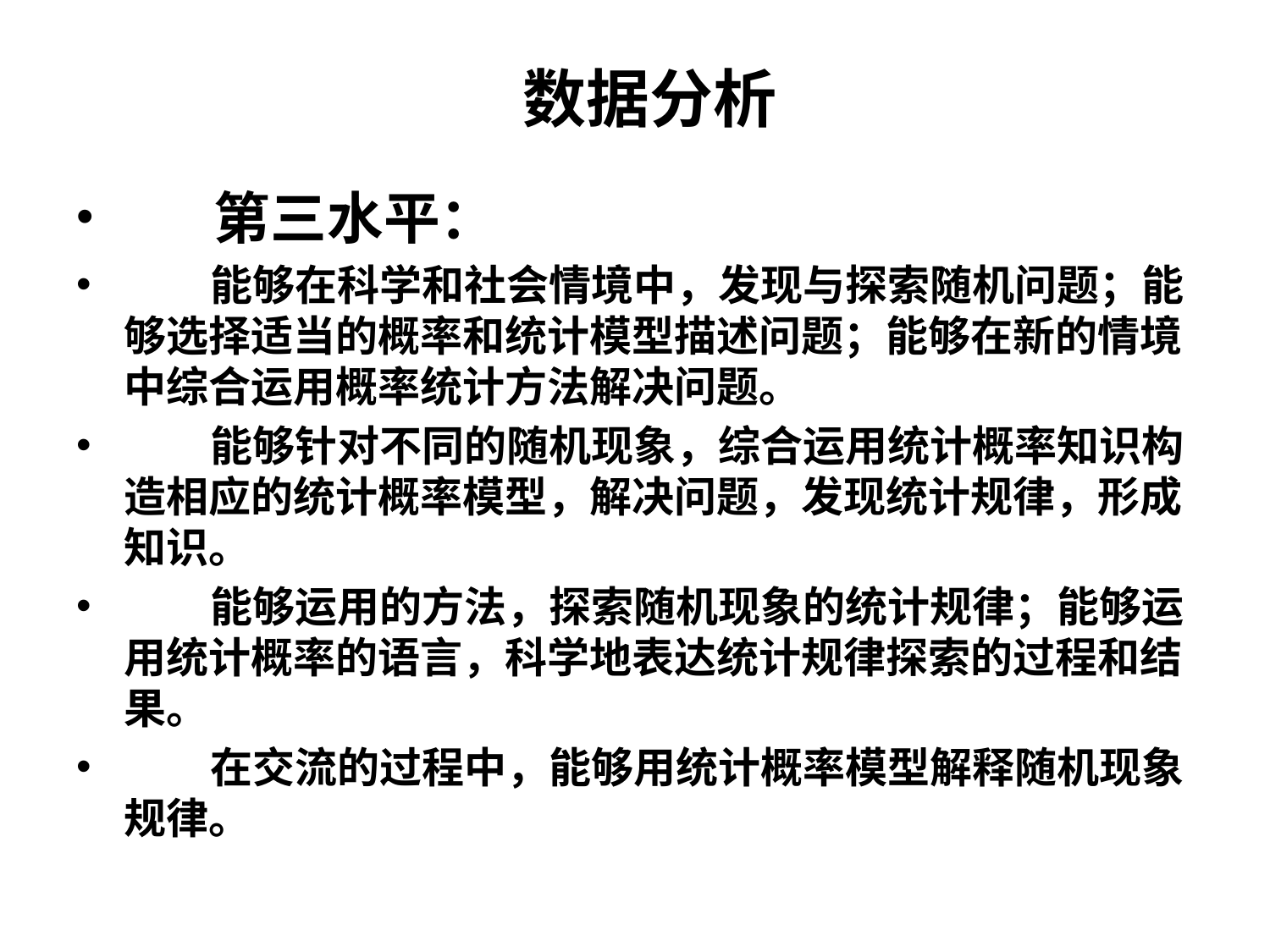

# 数据分析
       第三水平：
        能够在科学和社会情境中，发现与探索随机问题；能够选择适当的概率和统计模型描述问题；能够在新的情境中综合运用概率统计方法解决问题。
        能够针对不同的随机现象，综合运用统计概率知识构造相应的统计概率模型，解决问题，发现统计规律，形成知识。
        能够运用的方法，探索随机现象的统计规律；能够运用统计概率的语言，科学地表达统计规律探索的过程和结果。
        在交流的过程中，能够用统计概率模型解释随机现象规律。